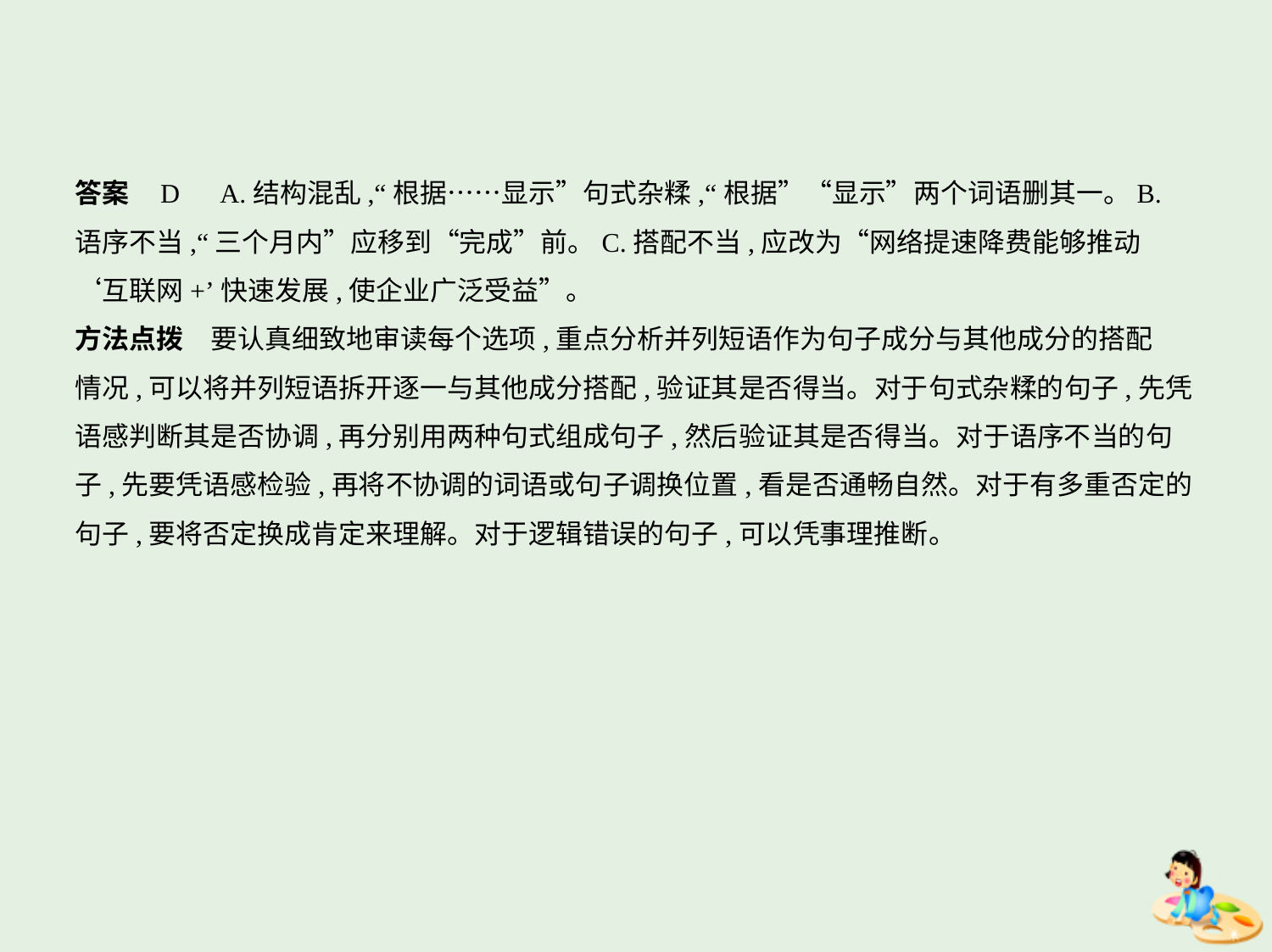

答案    D　A.结构混乱,“根据……显示”句式杂糅,“根据”“显示”两个词语删其一。B.
语序不当,“三个月内”应移到“完成”前。C.搭配不当,应改为“网络提速降费能够推动
‘互联网+’快速发展,使企业广泛受益”。
方法点拨　要认真细致地审读每个选项,重点分析并列短语作为句子成分与其他成分的搭配
情况,可以将并列短语拆开逐一与其他成分搭配,验证其是否得当。对于句式杂糅的句子,先凭
语感判断其是否协调,再分别用两种句式组成句子,然后验证其是否得当。对于语序不当的句
子,先要凭语感检验,再将不协调的词语或句子调换位置,看是否通畅自然。对于有多重否定的
句子,要将否定换成肯定来理解。对于逻辑错误的句子,可以凭事理推断。